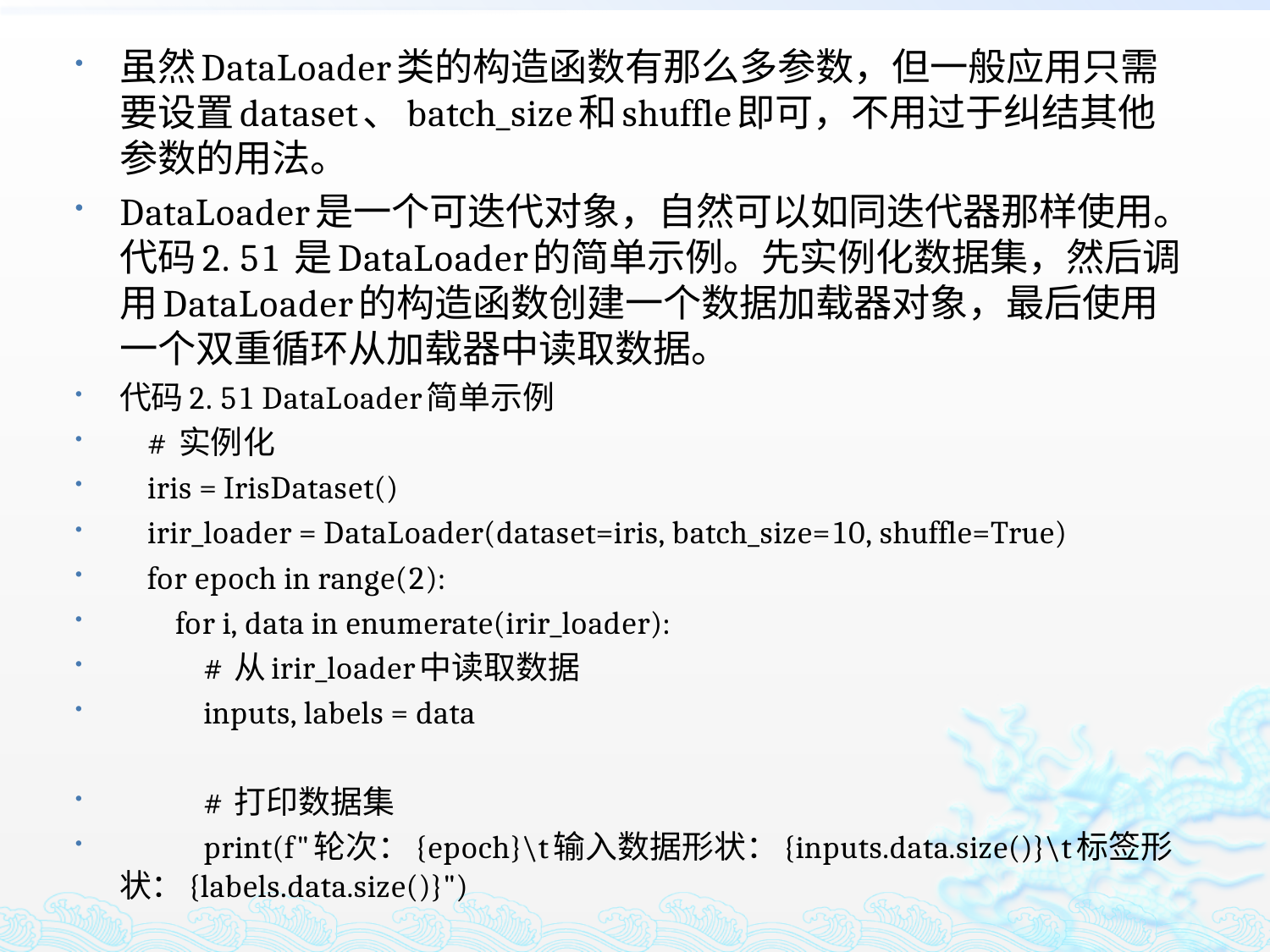

虽然DataLoader类的构造函数有那么多参数，但一般应用只需要设置dataset、batch_size和shuffle即可，不用过于纠结其他参数的用法。
DataLoader是一个可迭代对象，自然可以如同迭代器那样使用。代码2. 51 是DataLoader的简单示例。先实例化数据集，然后调用DataLoader的构造函数创建一个数据加载器对象，最后使用一个双重循环从加载器中读取数据。
代码2. 51 DataLoader简单示例
    # 实例化
    iris = IrisDataset()
    irir_loader = DataLoader(dataset=iris, batch_size=10, shuffle=True)
    for epoch in range(2):
        for i, data in enumerate(irir_loader):
            # 从irir_loader中读取数据
            inputs, labels = data

            # 打印数据集
            print(f"轮次：{epoch}\t输入数据形状：{inputs.data.size()}\t标签形状：{labels.data.size()}")